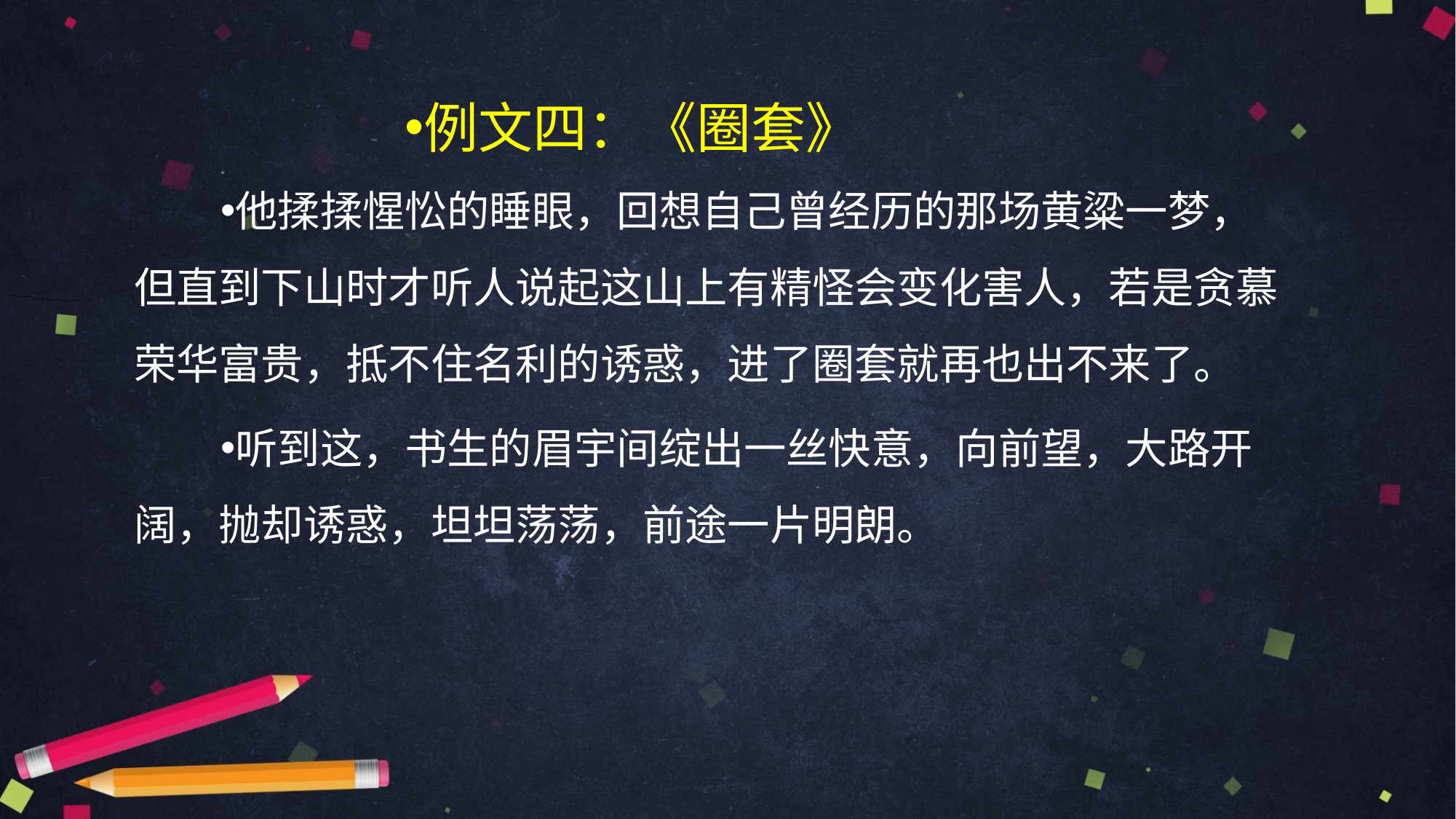

例文四：《圈套》
他揉揉惺忪的睡眼，回想自己曾经历的那场黄粱一梦，但直到下山时才听人说起这山上有精怪会变化害人，若是贪慕荣华富贵，抵不住名利的诱惑，进了圈套就再也出不来了。
听到这，书生的眉宇间绽出一丝快意，向前望，大路开阔，抛却诱惑，坦坦荡荡，前途一片明朗。